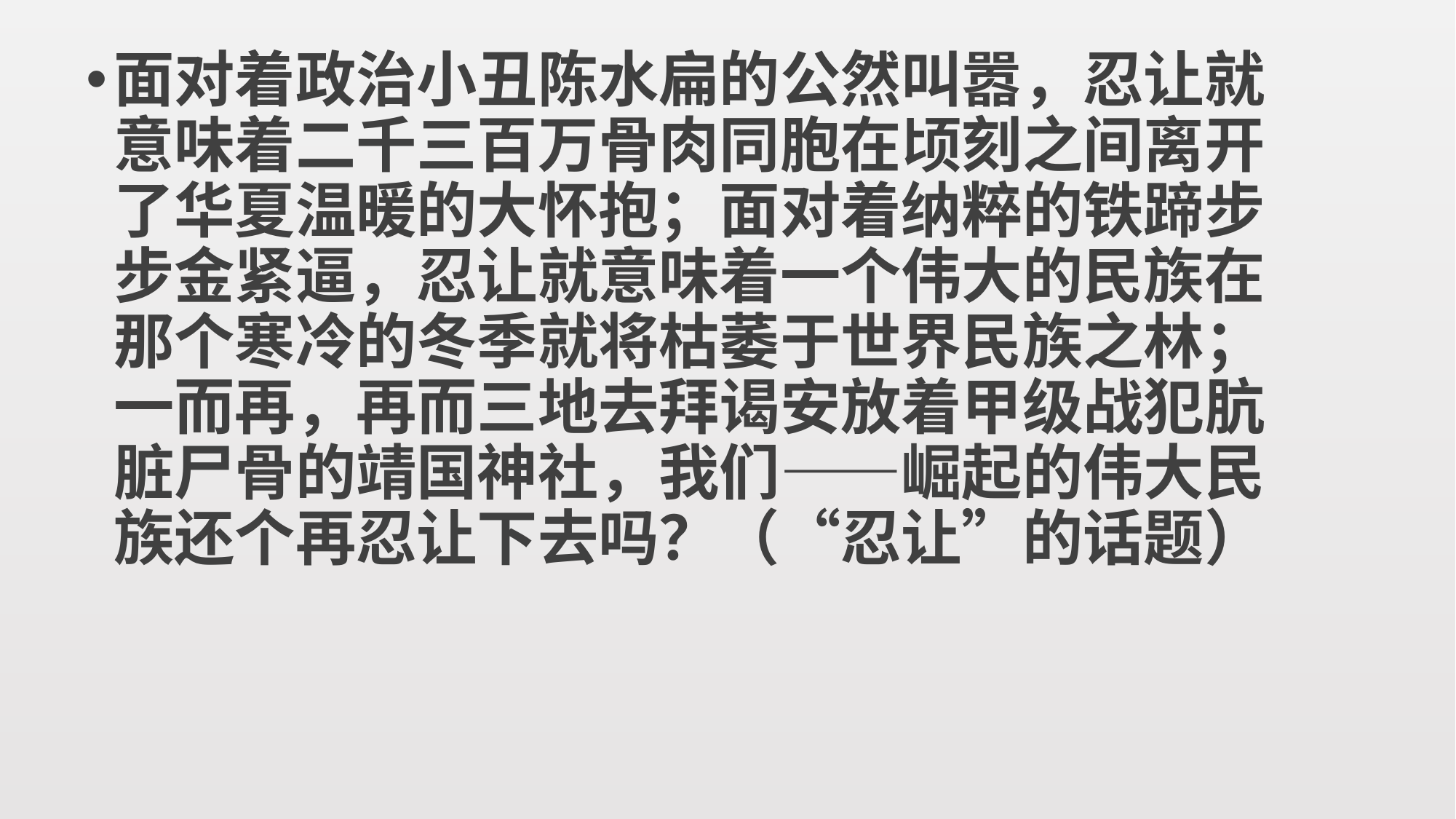

面对着政治小丑陈水扁的公然叫嚣，忍让就意味着二千三百万骨肉同胞在顷刻之间离开了华夏温暖的大怀抱；面对着纳粹的铁蹄步步金紧逼，忍让就意味着一个伟大的民族在那个寒冷的冬季就将枯萎于世界民族之林；一而再，再而三地去拜谒安放着甲级战犯肮脏尸骨的靖国神社，我们——崛起的伟大民族还个再忍让下去吗？（“忍让”的话题）